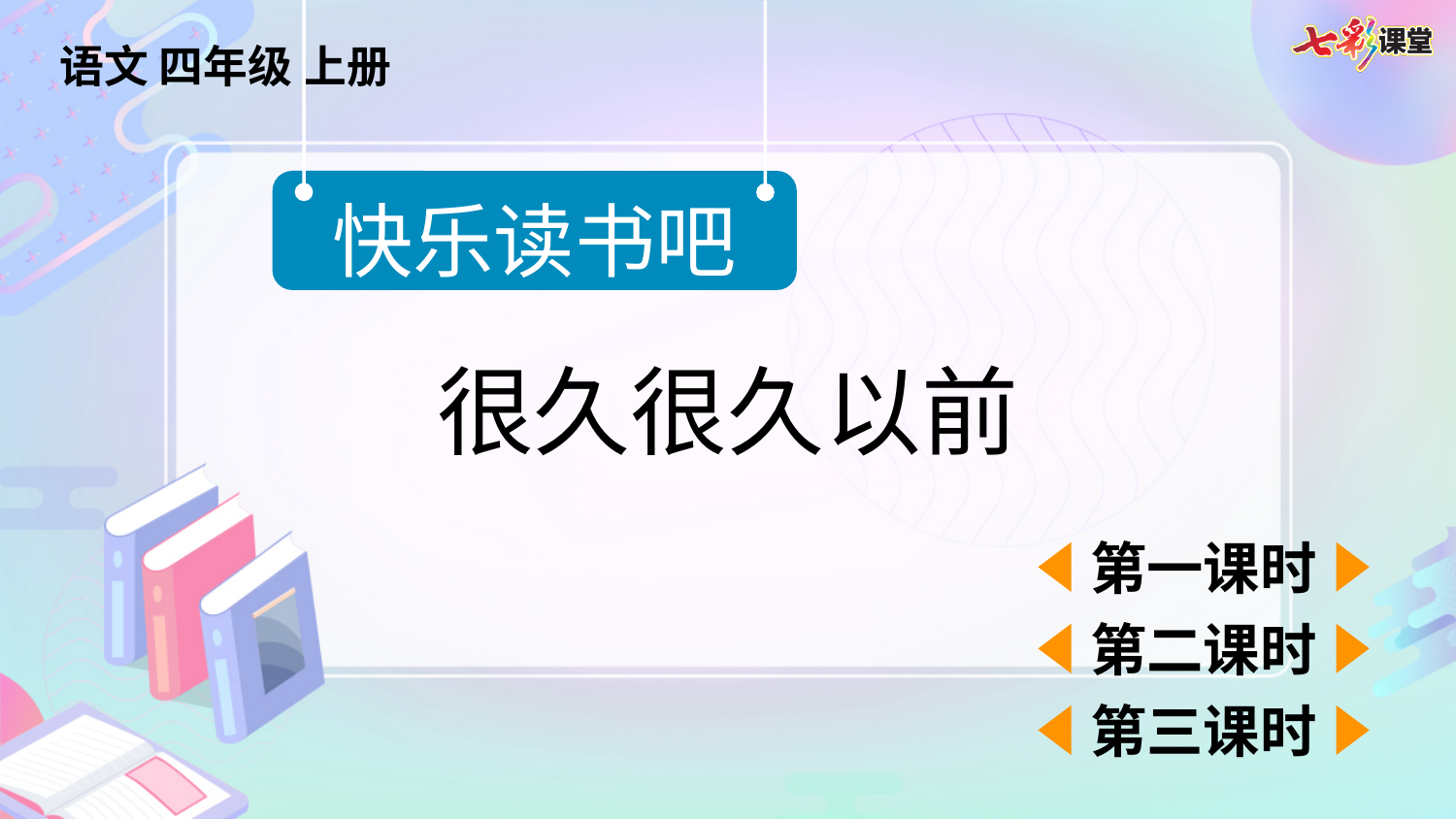

语文 四年级 上册

快乐读书吧
很久很久以前
第一课时

第二课时

第三课时